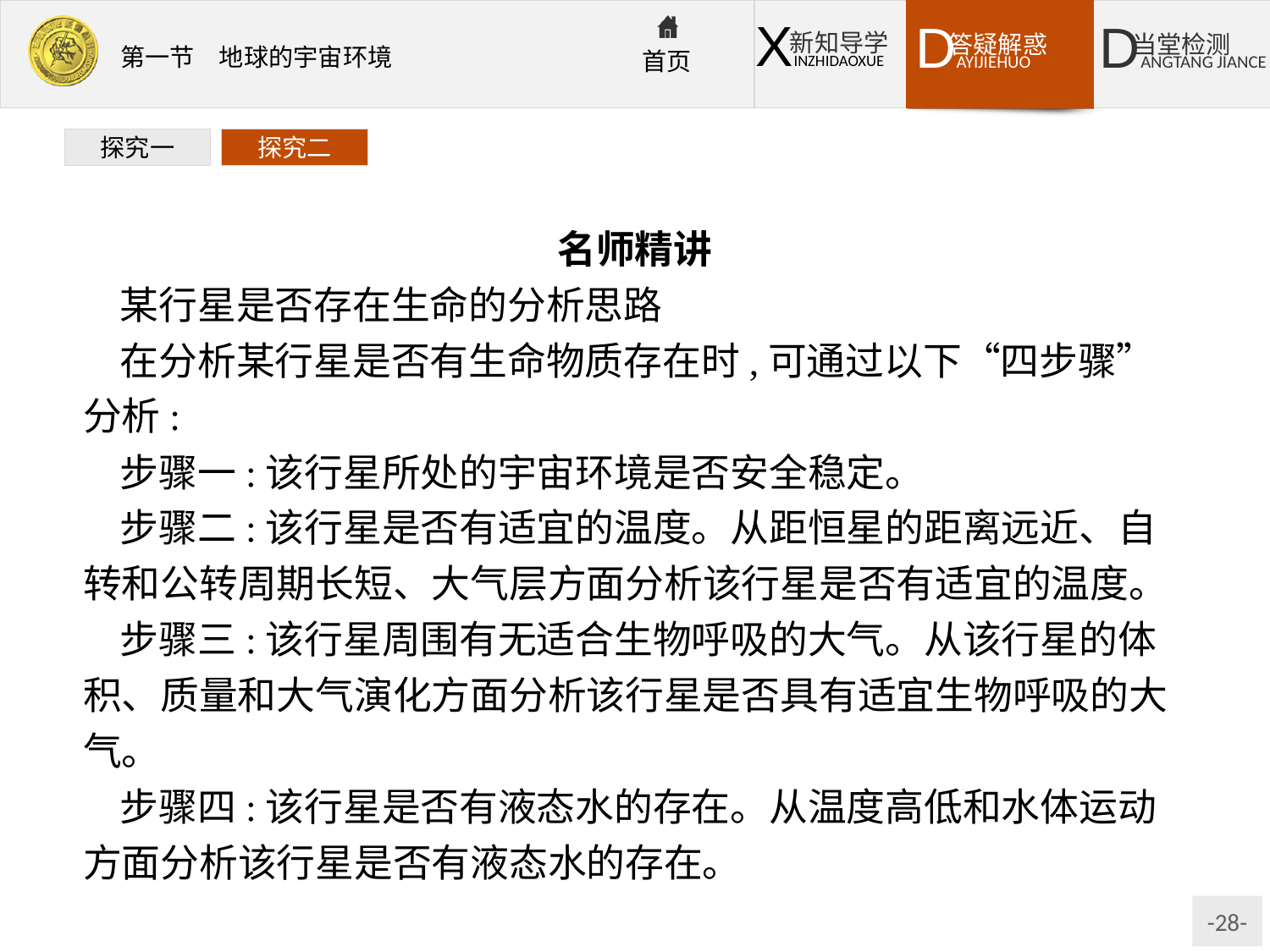

探究一
探究二
名师精讲
某行星是否存在生命的分析思路
在分析某行星是否有生命物质存在时,可通过以下“四步骤”分析:
步骤一:该行星所处的宇宙环境是否安全稳定。
步骤二:该行星是否有适宜的温度。从距恒星的距离远近、自转和公转周期长短、大气层方面分析该行星是否有适宜的温度。
步骤三:该行星周围有无适合生物呼吸的大气。从该行星的体积、质量和大气演化方面分析该行星是否具有适宜生物呼吸的大气。
步骤四:该行星是否有液态水的存在。从温度高低和水体运动方面分析该行星是否有液态水的存在。